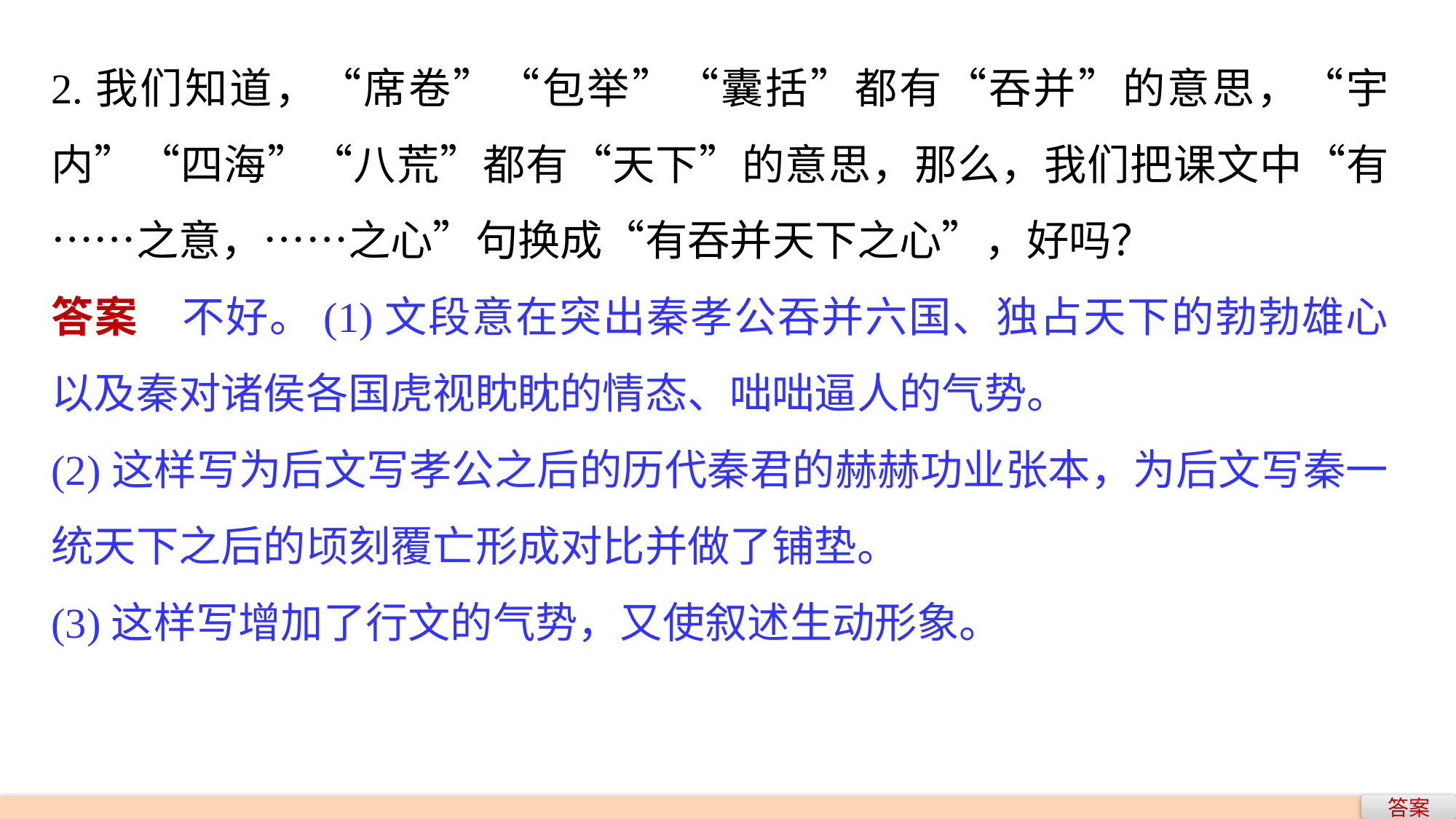

2.我们知道，“席卷”“包举”“囊括”都有“吞并”的意思，“宇内”“四海”“八荒”都有“天下”的意思，那么，我们把课文中“有……之意，……之心”句换成“有吞并天下之心”，好吗？
答案　不好。(1)文段意在突出秦孝公吞并六国、独占天下的勃勃雄心以及秦对诸侯各国虎视眈眈的情态、咄咄逼人的气势。
(2)这样写为后文写孝公之后的历代秦君的赫赫功业张本，为后文写秦一统天下之后的顷刻覆亡形成对比并做了铺垫。
(3)这样写增加了行文的气势，又使叙述生动形象。
答案